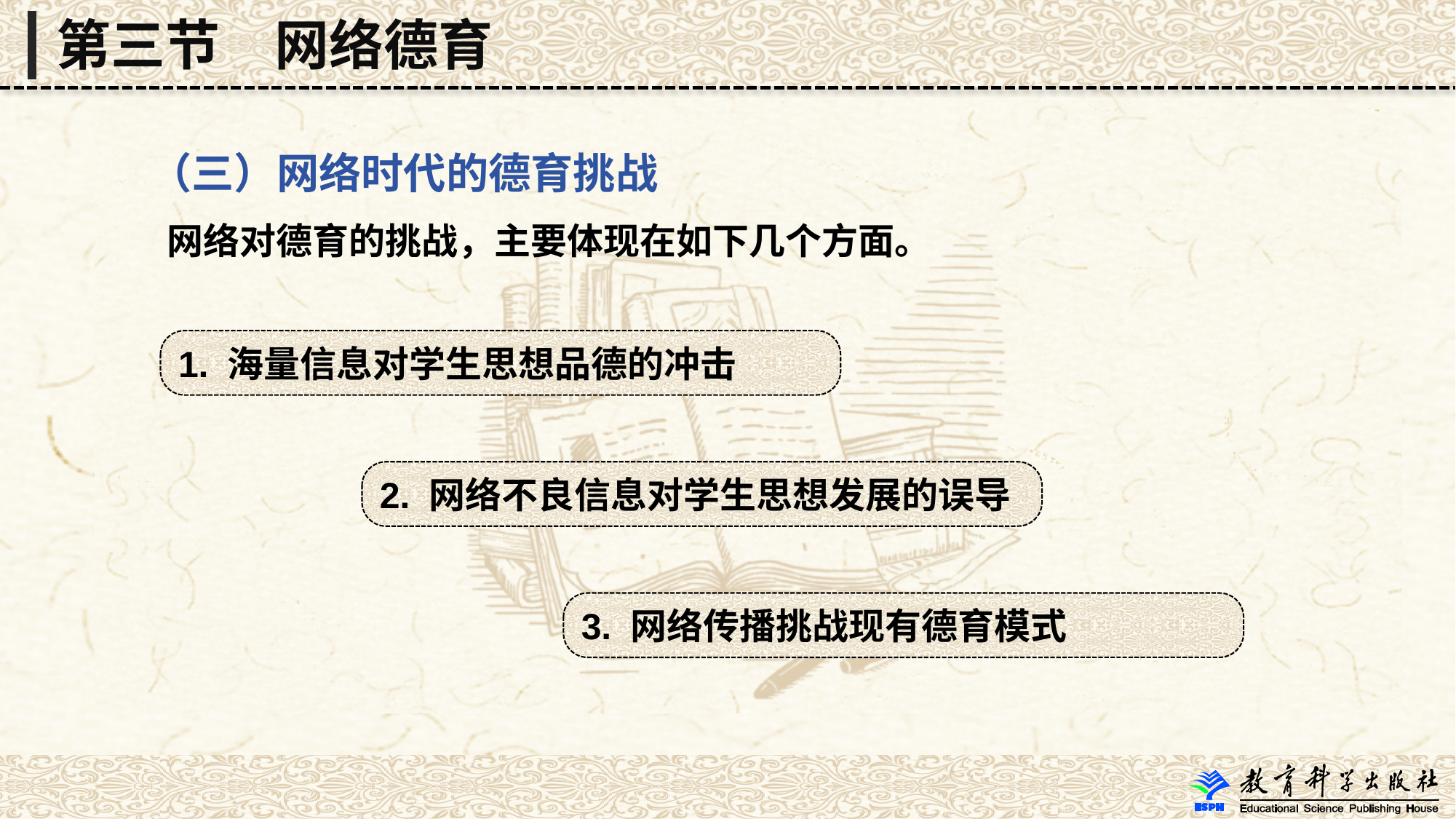

第三节　网络德育
    （三）网络时代的德育挑战

       网络对德育的挑战，主要体现在如下几个方面。

1. 海量信息对学生思想品德的冲击
2. 网络不良信息对学生思想发展的误导
3. 网络传播挑战现有德育模式